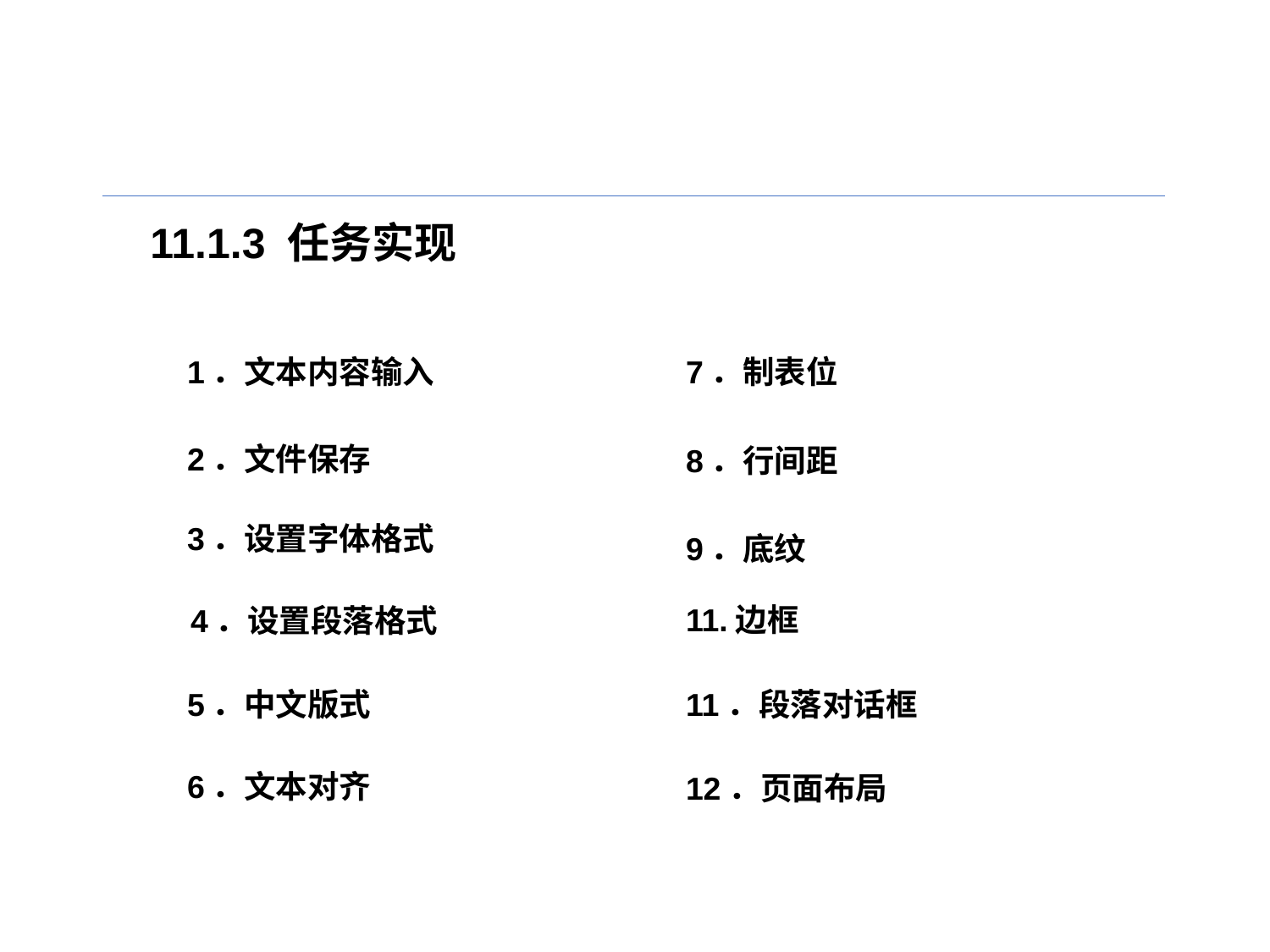

11.1.3 任务实现
1．文本内容输入
7．制表位
2．文件保存
8．行间距
3．设置字体格式
9．底纹
11.边框
4．设置段落格式
5．中文版式
11．段落对话框
6．文本对齐
12．页面布局